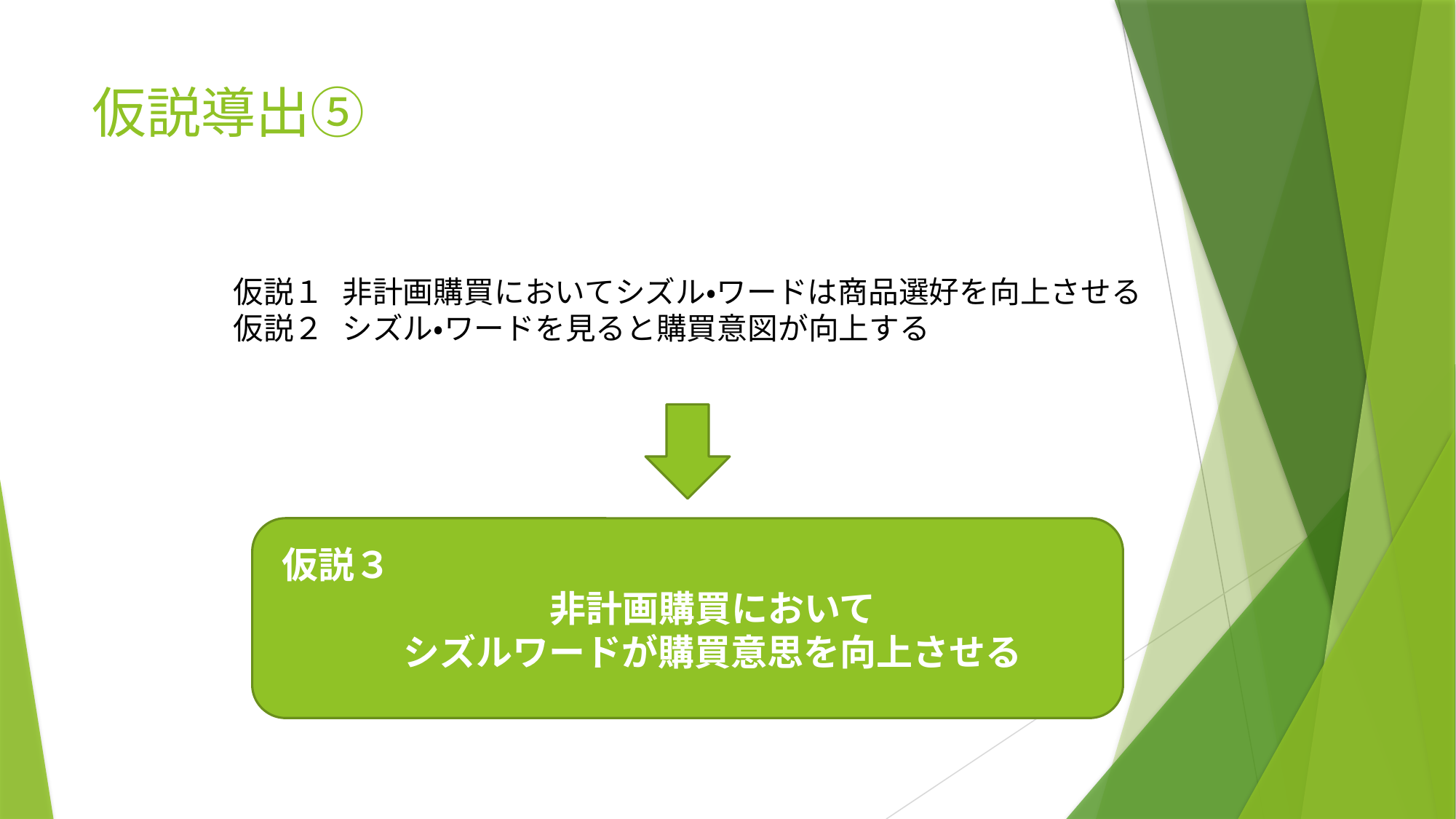

# 仮説導出⑤
仮説１	非計画購買においてシズル・ワードは商品選好を向上させる
仮説２	シズル・ワードを見ると購買意図が向上する

仮説３
非計画購買において
シズルワードが購買意思を向上させる